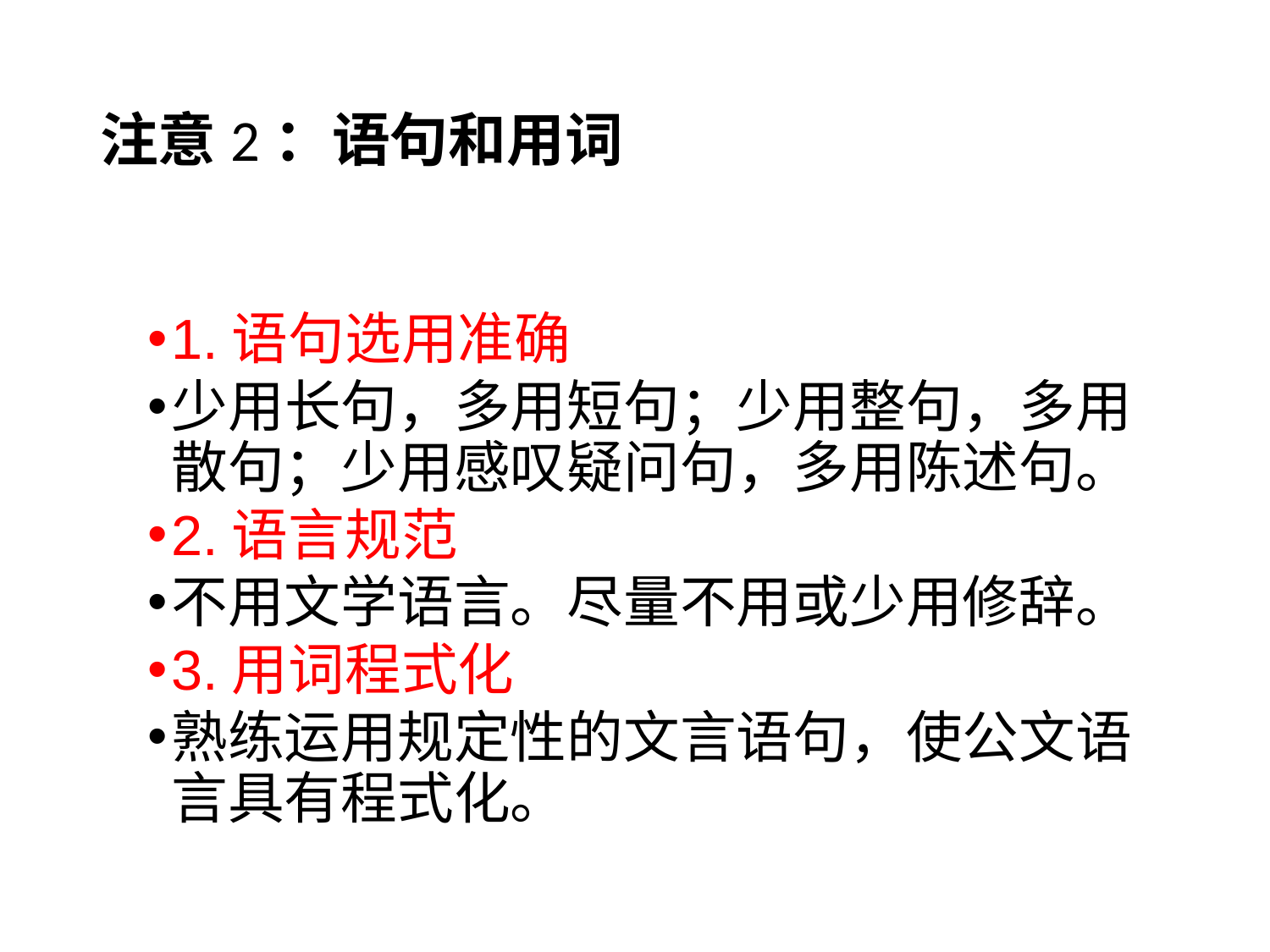

# 注意2：语句和用词

1.语句选用准确
少用长句，多用短句；少用整句，多用散句；少用感叹疑问句，多用陈述句。
2.语言规范
不用文学语言。尽量不用或少用修辞。
3.用词程式化
熟练运用规定性的文言语句，使公文语言具有程式化。